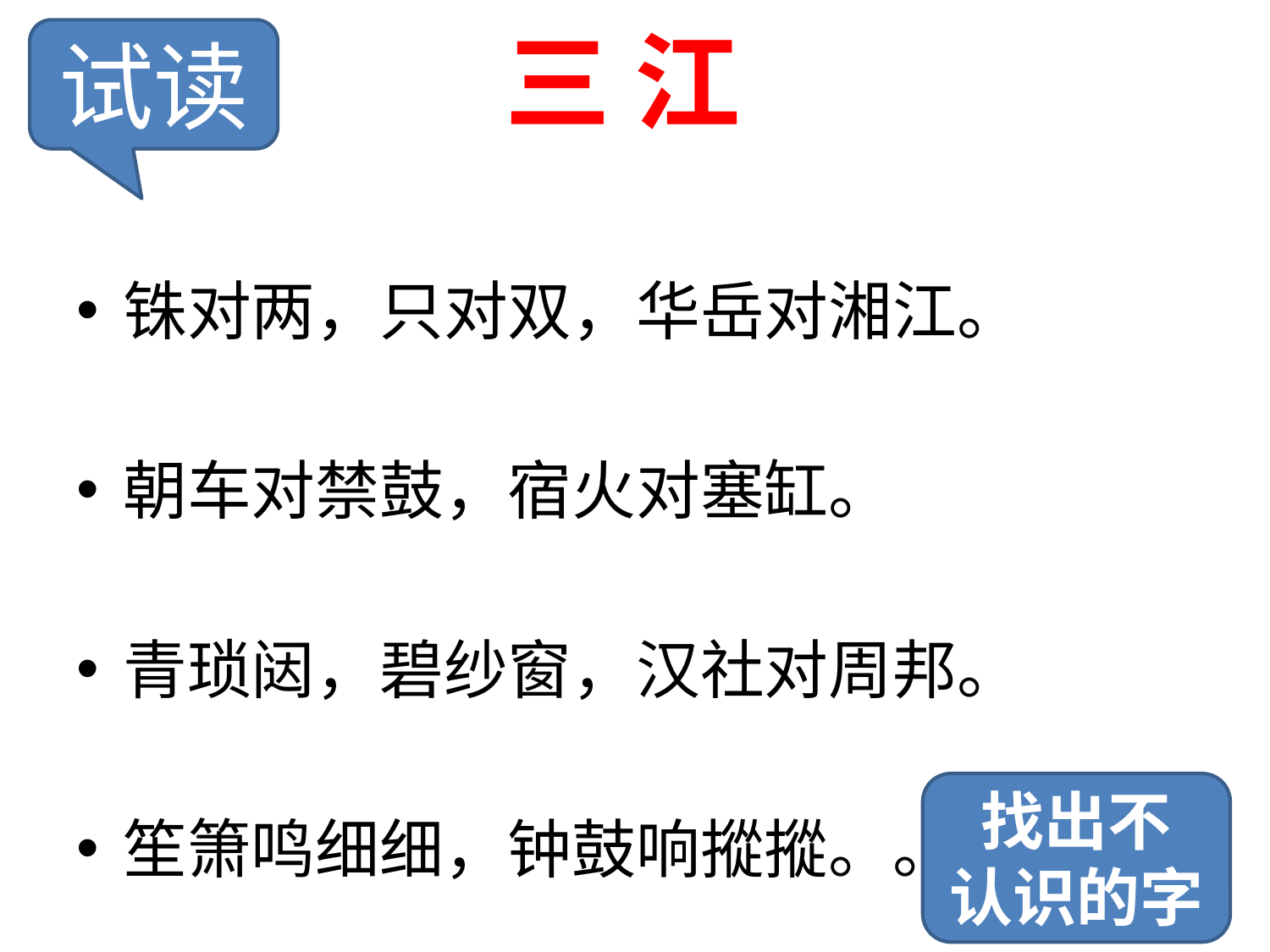

# 三 江
试读
铢对两，只对双，华岳对湘江。

朝车对禁鼓，宿火对塞缸。

青琐闼，碧纱窗，汉社对周邦。

笙箫鸣细细，钟鼓响摐摐。。
找出不
认识的字